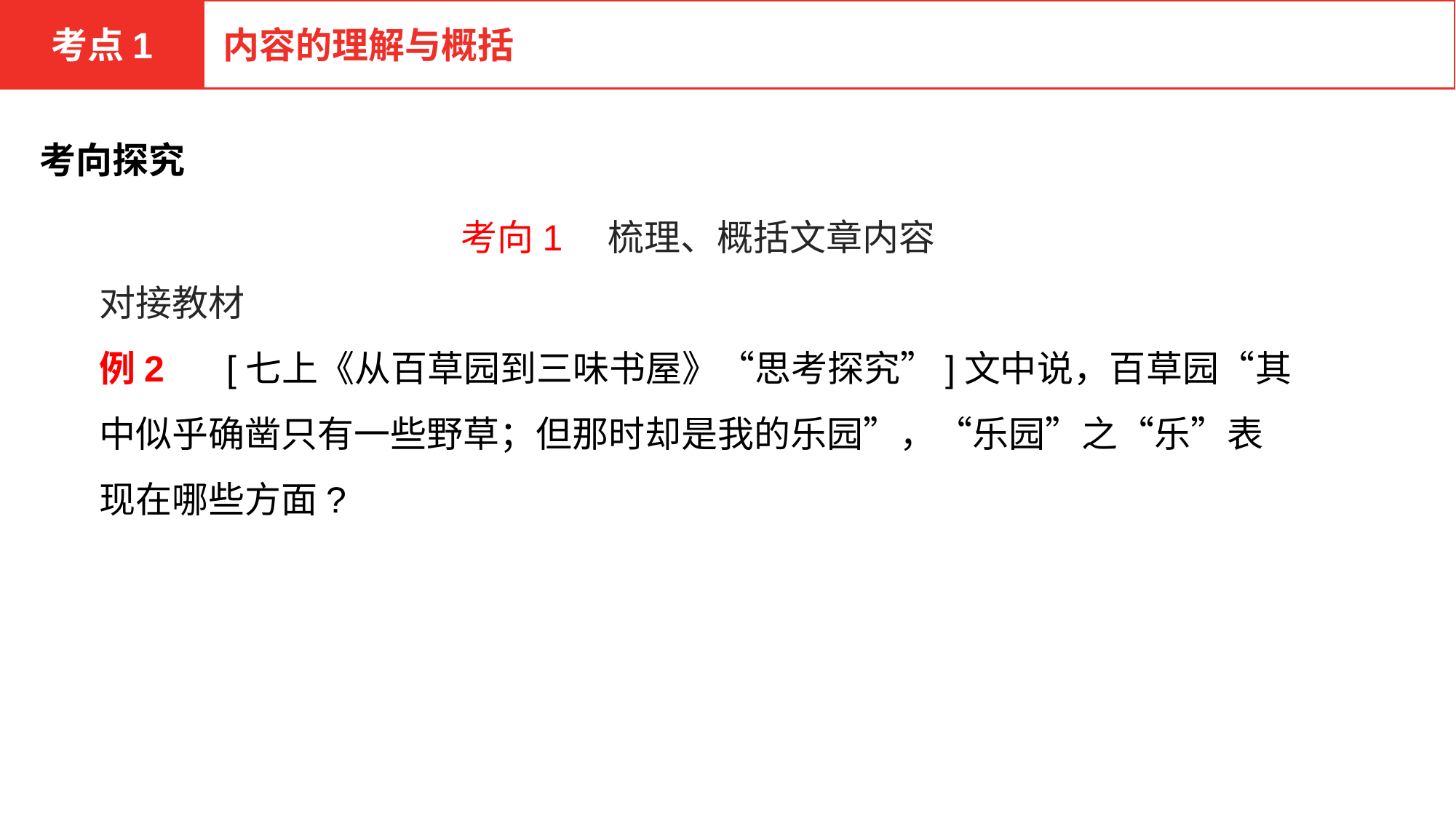

考点1
内容的理解与概括
考向探究
考向1　梳理、概括文章内容
对接教材
例2　 [七上《从百草园到三味书屋》“思考探究”]文中说，百草园“其中似乎确凿只有一些野草；但那时却是我的乐园”，“乐园”之“乐”表现在哪些方面?